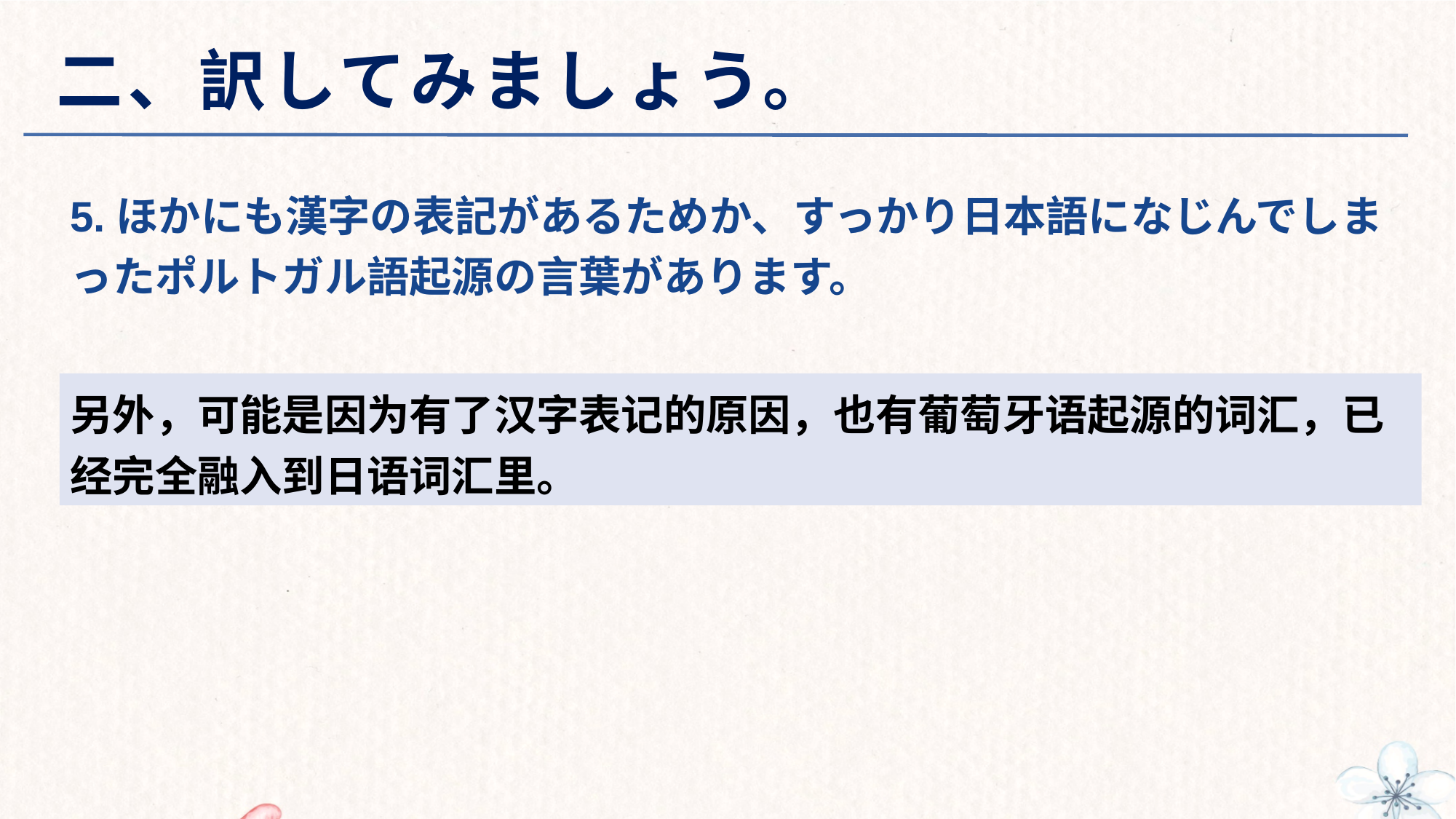

# 二、訳してみましょう。
5.ほかにも漢字の表記があるためか、すっかり日本語になじんでしまったポルトガル語起源の言葉があります。
另外，可能是因为有了汉字表记的原因，也有葡萄牙语起源的词汇，已经完全融入到日语词汇里。